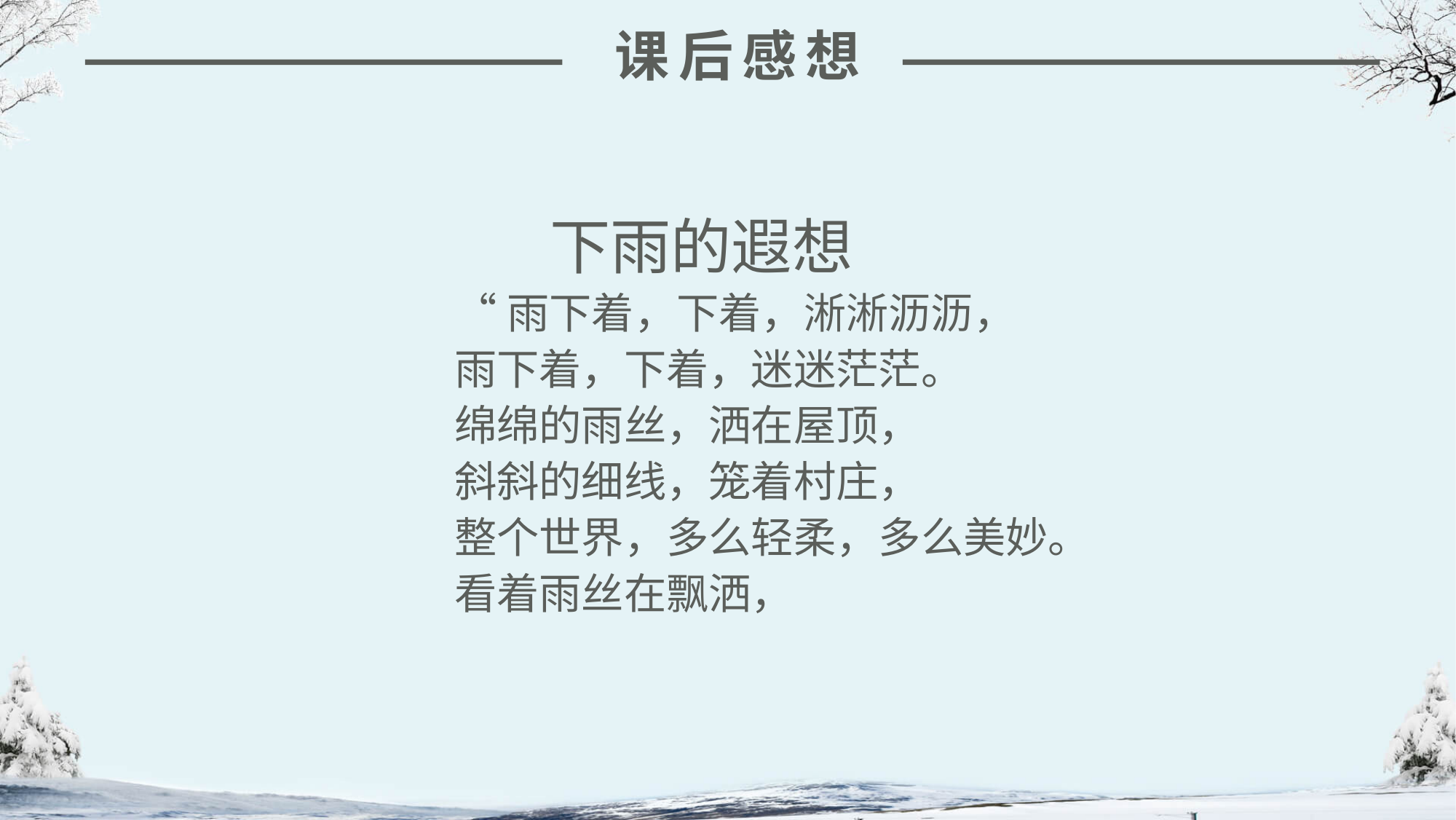

课后感想

         下雨的遐想
“雨下着，下着，淅淅沥沥，
雨下着，下着，迷迷茫茫。
绵绵的雨丝，洒在屋顶，
斜斜的细线，笼着村庄，
整个世界，多么轻柔，多么美妙。
看着雨丝在飘洒，